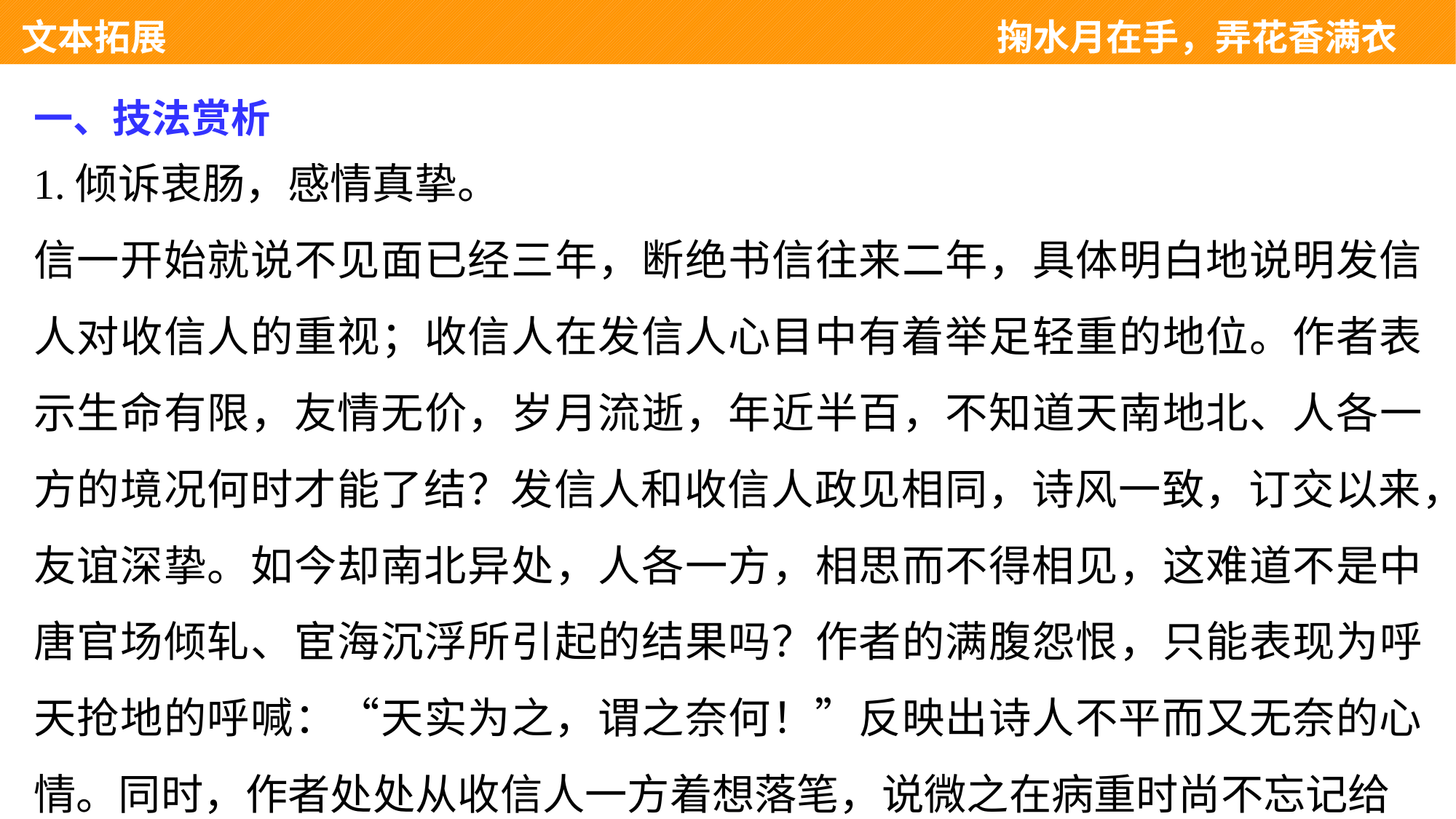

文本拓展        　　　　　　　　　　　　　　　　　　　　　掬水月在手，弄花香满衣
一、技法赏析
1.倾诉衷肠，感情真挚。
信一开始就说不见面已经三年，断绝书信往来二年，具体明白地说明发信人对收信人的重视；收信人在发信人心目中有着举足轻重的地位。作者表示生命有限，友情无价，岁月流逝，年近半百，不知道天南地北、人各一方的境况何时才能了结？发信人和收信人政见相同，诗风一致，订交以来，友谊深挚。如今却南北异处，人各一方，相思而不得相见，这难道不是中唐官场倾轧、宦海沉浮所引起的结果吗？作者的满腹怨恨，只能表现为呼天抢地的呼喊：“天实为之，谓之奈何！”反映出诗人不平而又无奈的心情。同时，作者处处从收信人一方着想落笔，说微之在病重时尚不忘记给